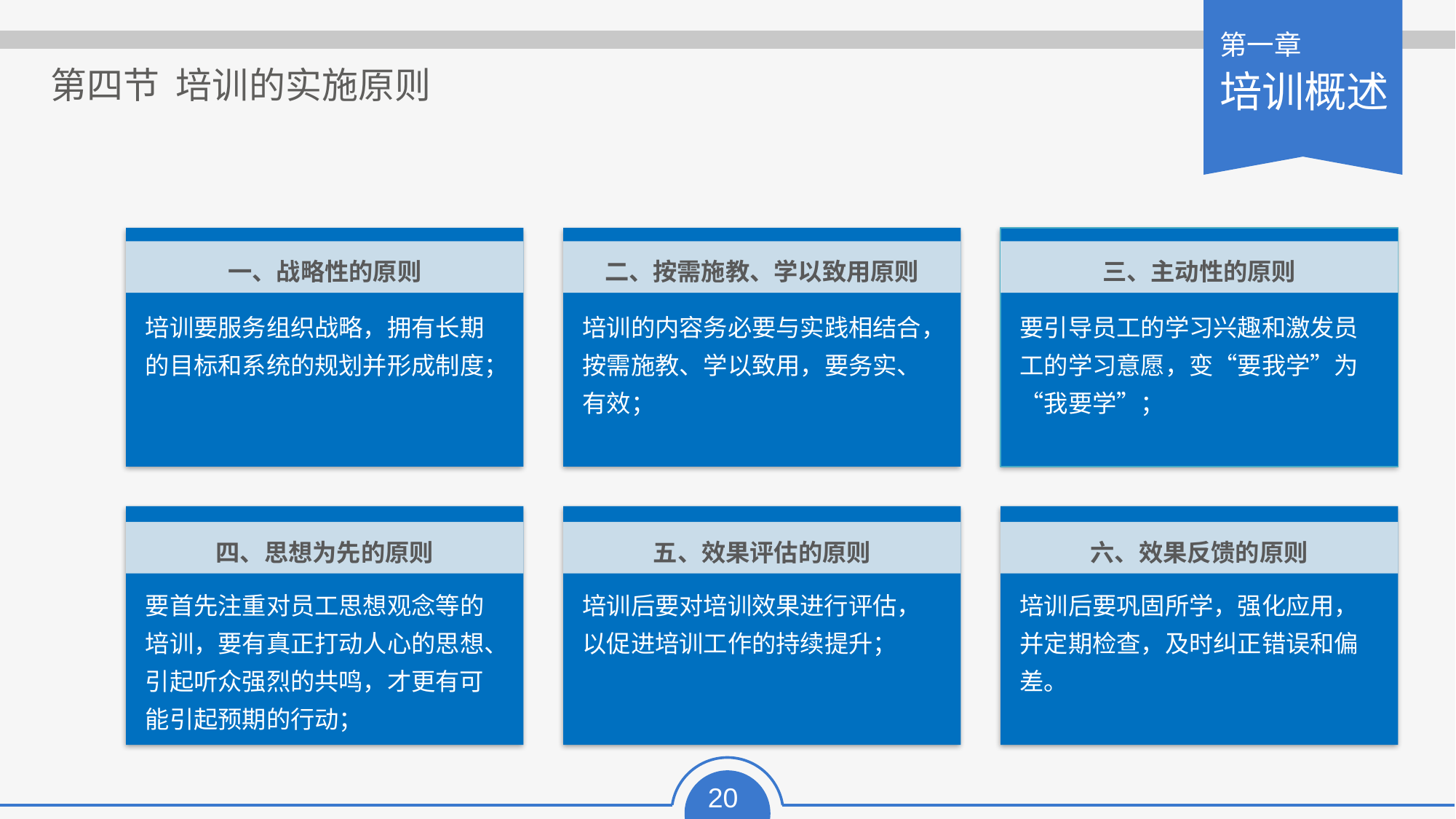

第四节  培训的实施原则

一、战略性的原则
培训要服务组织战略，拥有长期的目标和系统的规划并形成制度；

二、按需施教、学以致用原则
培训的内容务必要与实践相结合，按需施教、学以致用，要务实、有效；

三、主动性的原则
要引导员工的学习兴趣和激发员工的学习意愿，变“要我学”为“我要学”；

四、思想为先的原则
要首先注重对员工思想观念等的培训，要有真正打动人心的思想、引起听众强烈的共鸣，才更有可能引起预期的行动；

五、效果评估的原则
培训后要对培训效果进行评估，以促进培训工作的持续提升；

六、效果反馈的原则
培训后要巩固所学，强化应用，并定期检查，及时纠正错误和偏差。